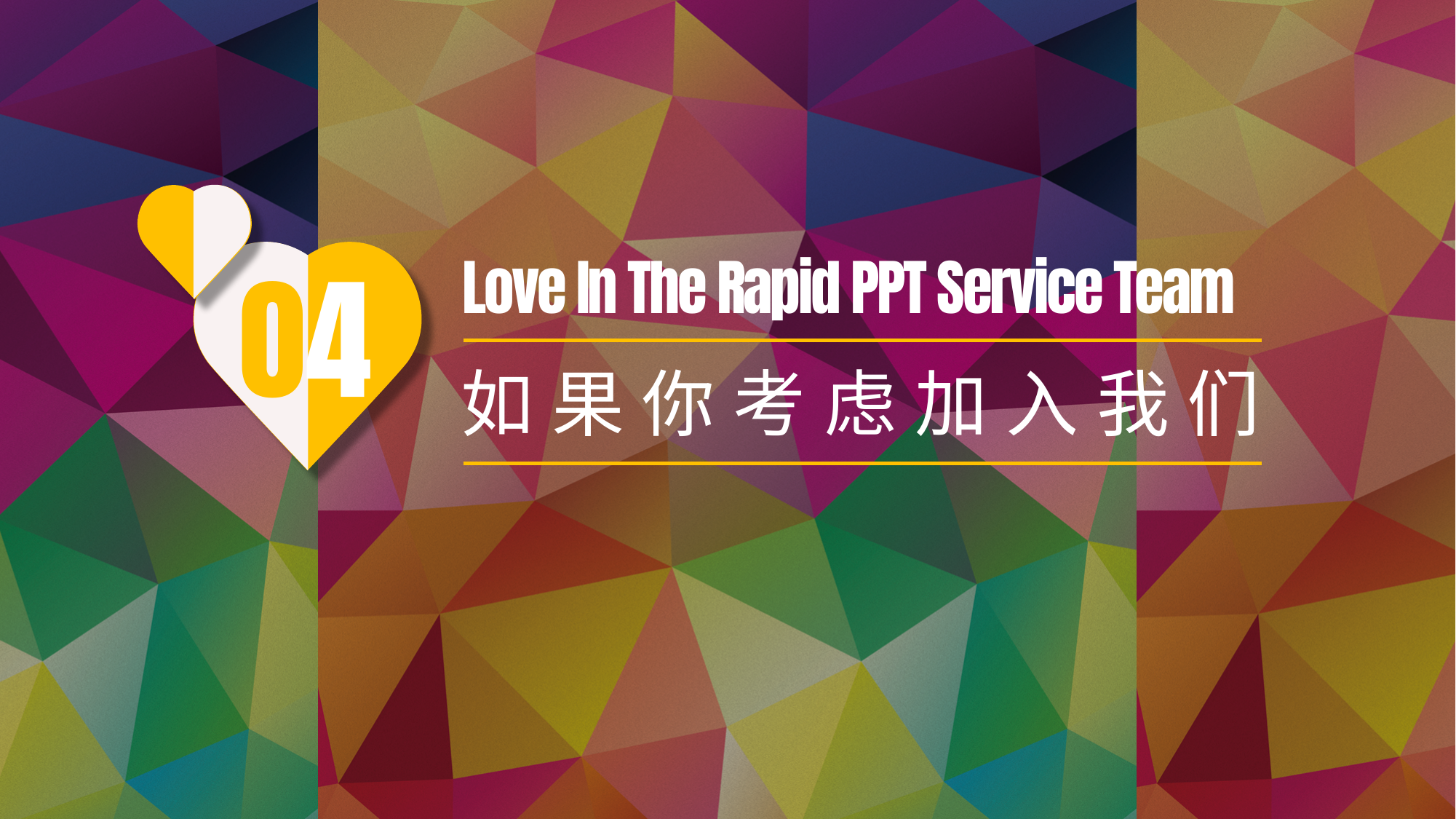

Love In The Rapid PPT Service Team
04
如果你考虑加入我们